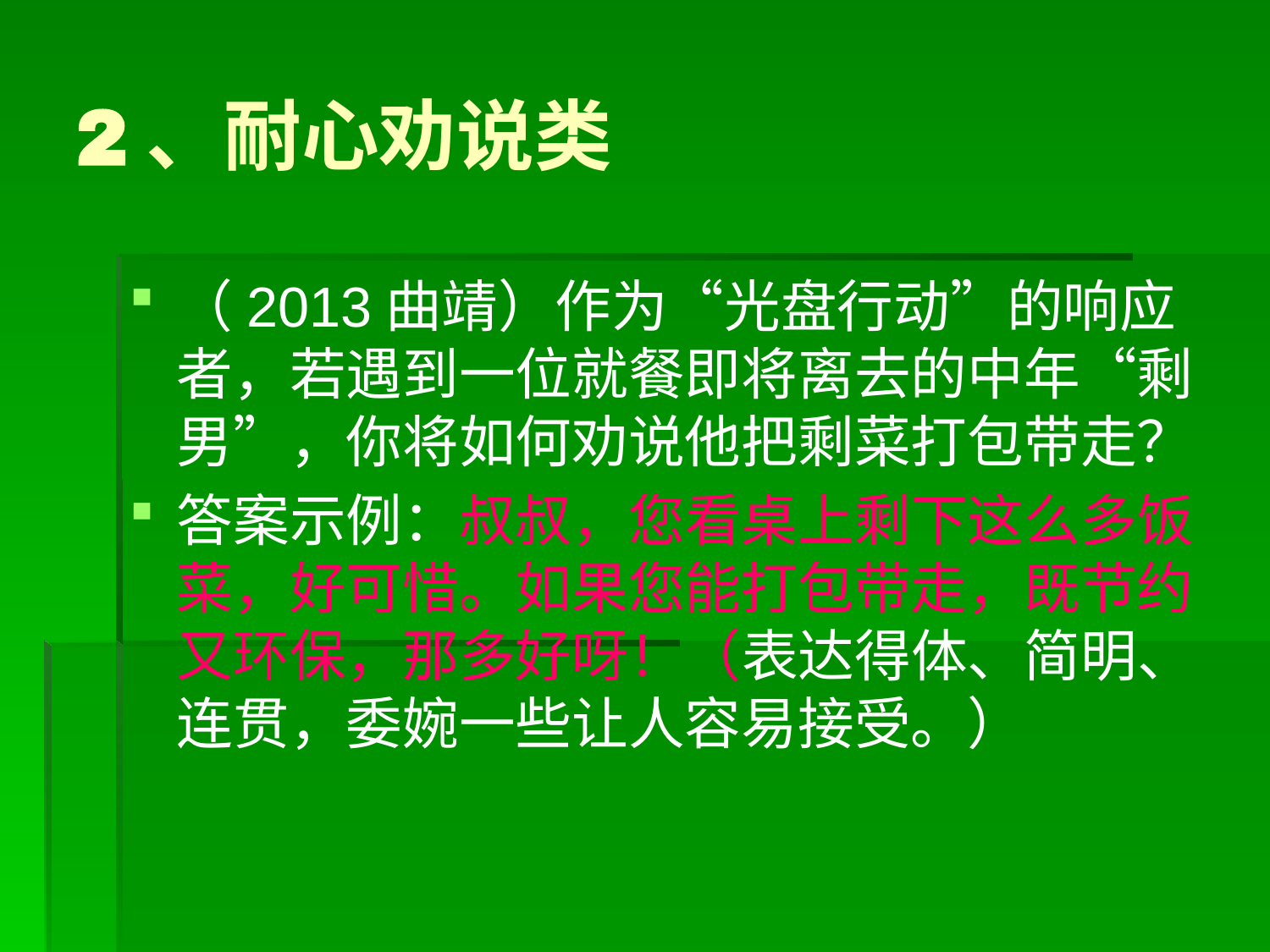

# 2、耐心劝说类
（2013曲靖）作为“光盘行动”的响应者，若遇到一位就餐即将离去的中年“剩男”，你将如何劝说他把剩菜打包带走？
答案示例：叔叔，您看桌上剩下这么多饭菜，好可惜。如果您能打包带走，既节约又环保，那多好呀！（表达得体、简明、连贯，委婉一些让人容易接受。）